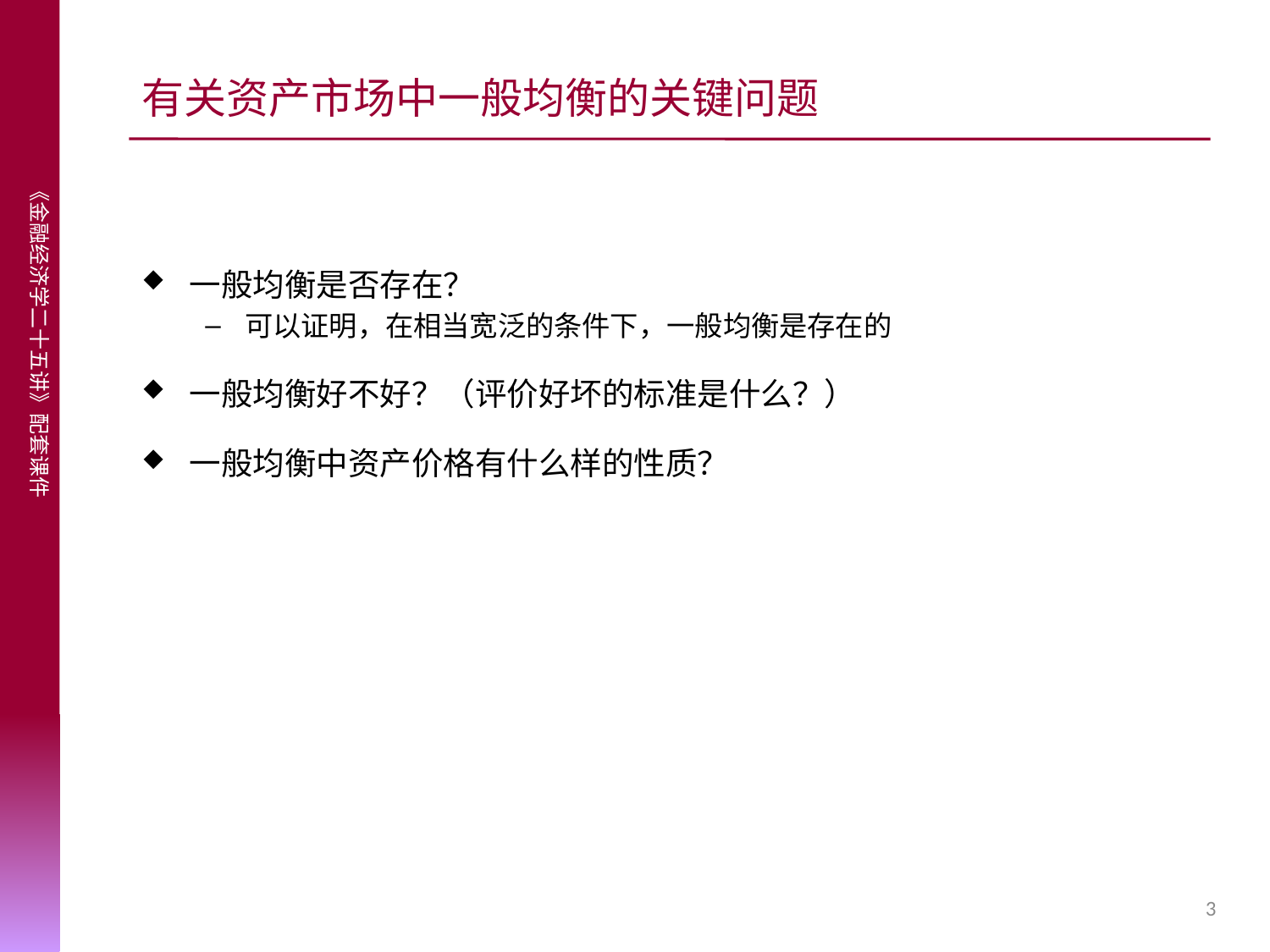

# 有关资产市场中一般均衡的关键问题

一般均衡是否存在？
可以证明，在相当宽泛的条件下，一般均衡是存在的
一般均衡好不好？（评价好坏的标准是什么？）
一般均衡中资产价格有什么样的性质？

3